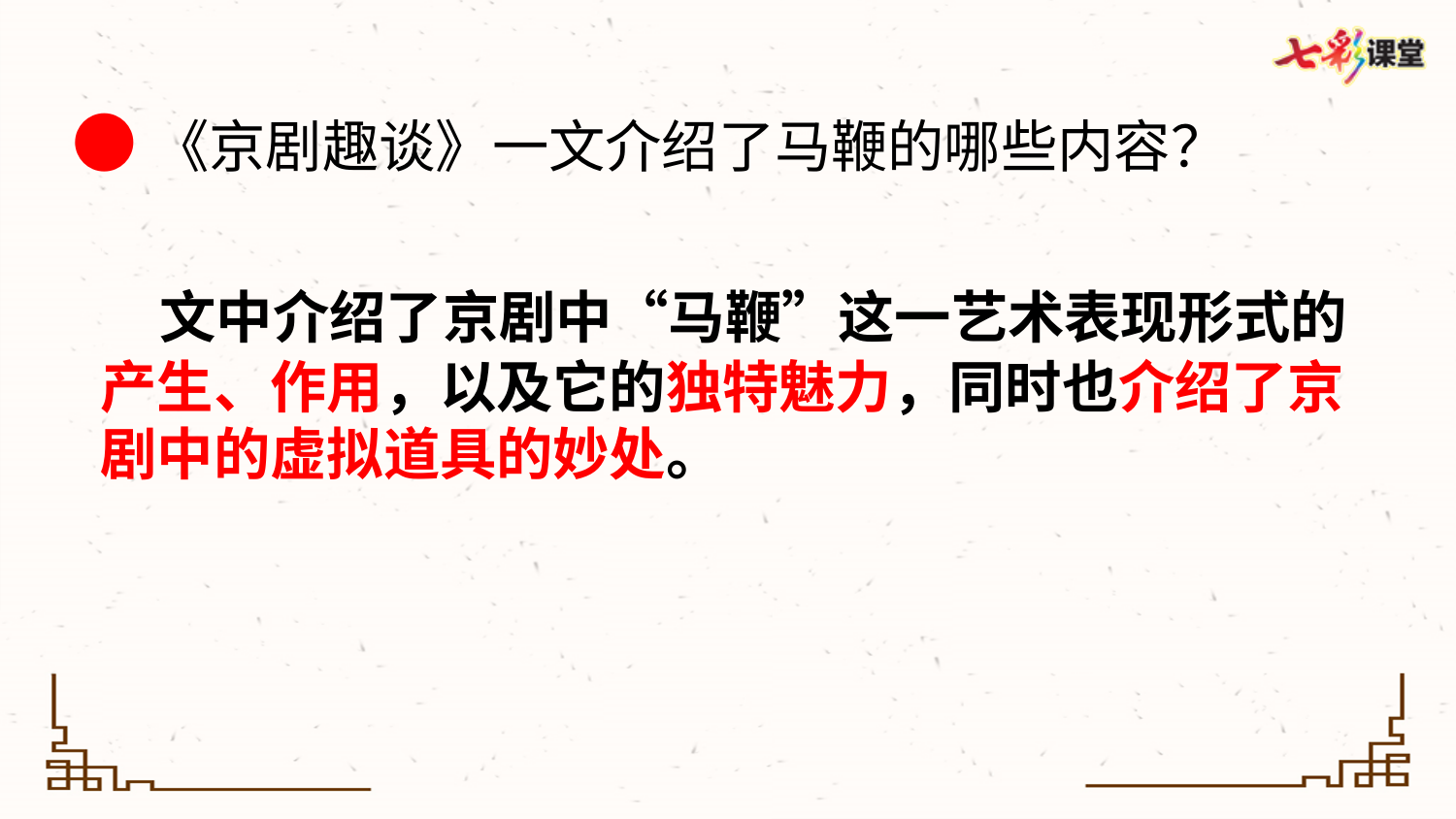

●《京剧趣谈》一文介绍了马鞭的哪些内容？
   文中介绍了京剧中“马鞭”这一艺术表现形式的产生、作用，以及它的独特魅力，同时也介绍了京剧中的虚拟道具的妙处。